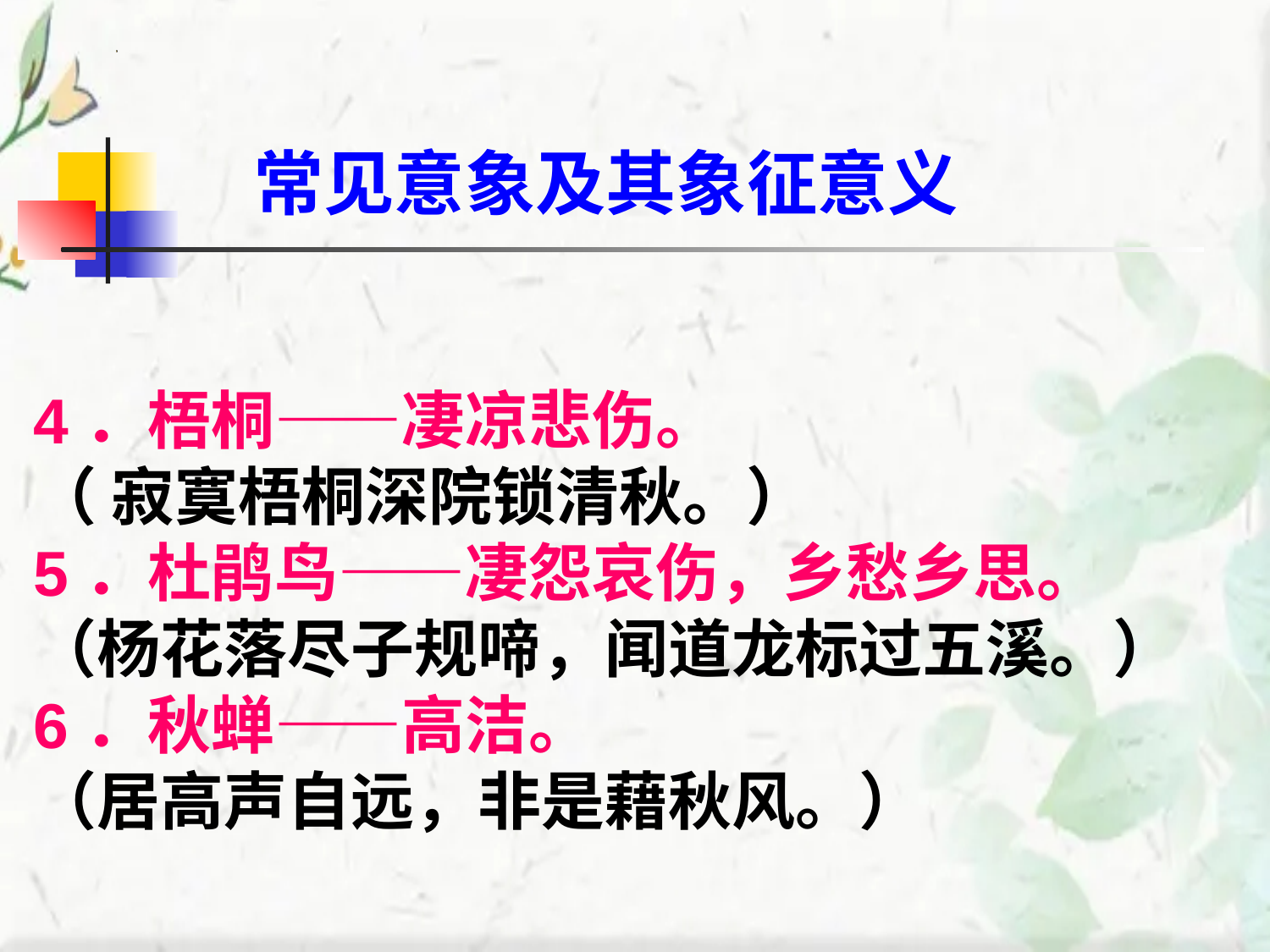

常见意象及其象征意义
4．梧桐——凄凉悲伤。
（ 寂寞梧桐深院锁清秋。）
5．杜鹃鸟——凄怨哀伤，乡愁乡思。
（杨花落尽子规啼，闻道龙标过五溪。）
6．秋蝉——高洁。
（居高声自远，非是藉秋风。）